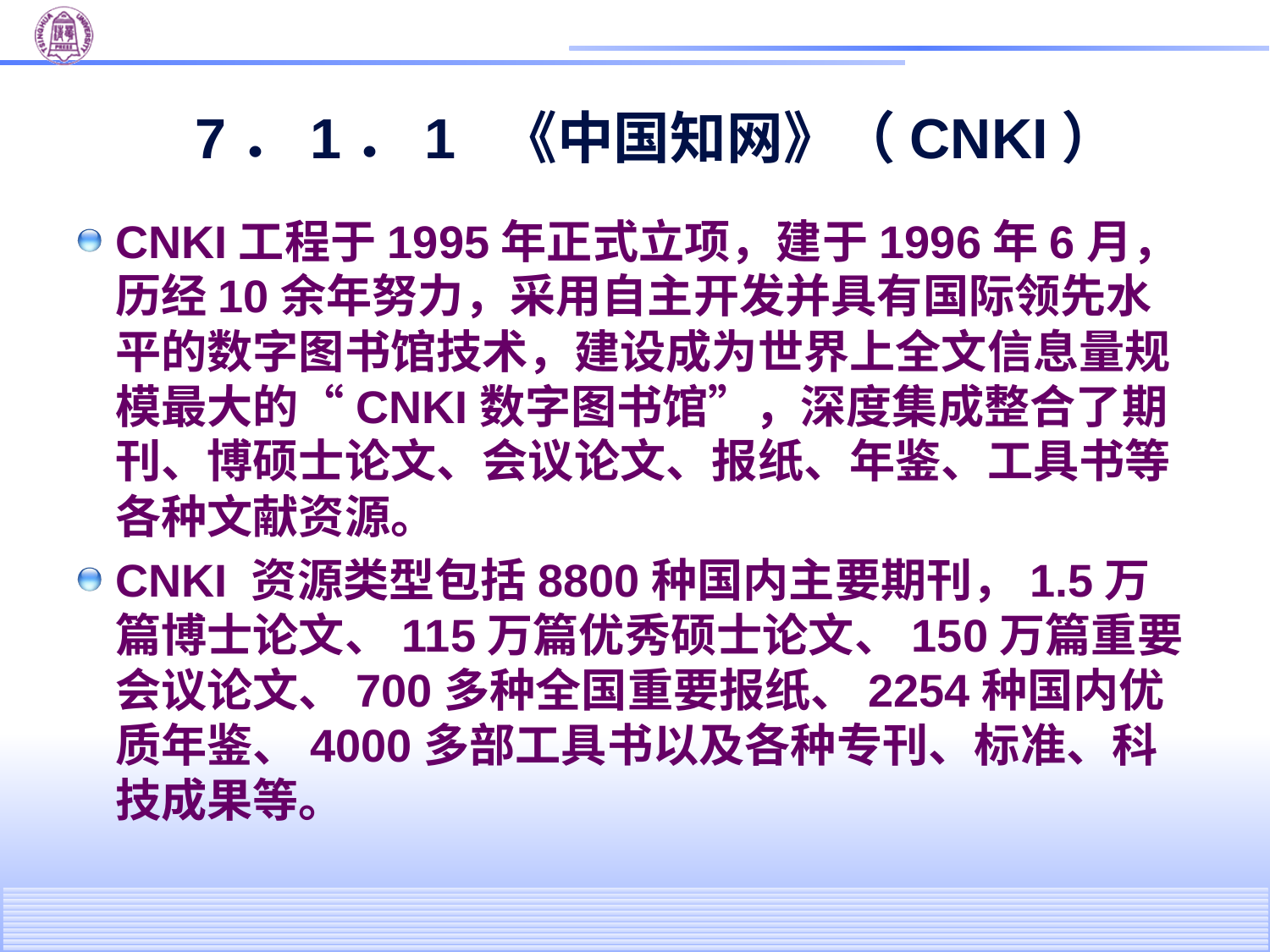

# 7．1．1  《中国知网》（CNKI）
CNKI工程于1995年正式立项，建于1996年6月，历经10余年努力，采用自主开发并具有国际领先水平的数字图书馆技术，建设成为世界上全文信息量规模最大的“CNKI数字图书馆”，深度集成整合了期刊、博硕士论文、会议论文、报纸、年鉴、工具书等各种文献资源。
CNKI 资源类型包括8800种国内主要期刊，1.5万篇博士论文、115万篇优秀硕士论文、150万篇重要会议论文、700多种全国重要报纸、2254种国内优质年鉴、4000多部工具书以及各种专刊、标准、科技成果等。